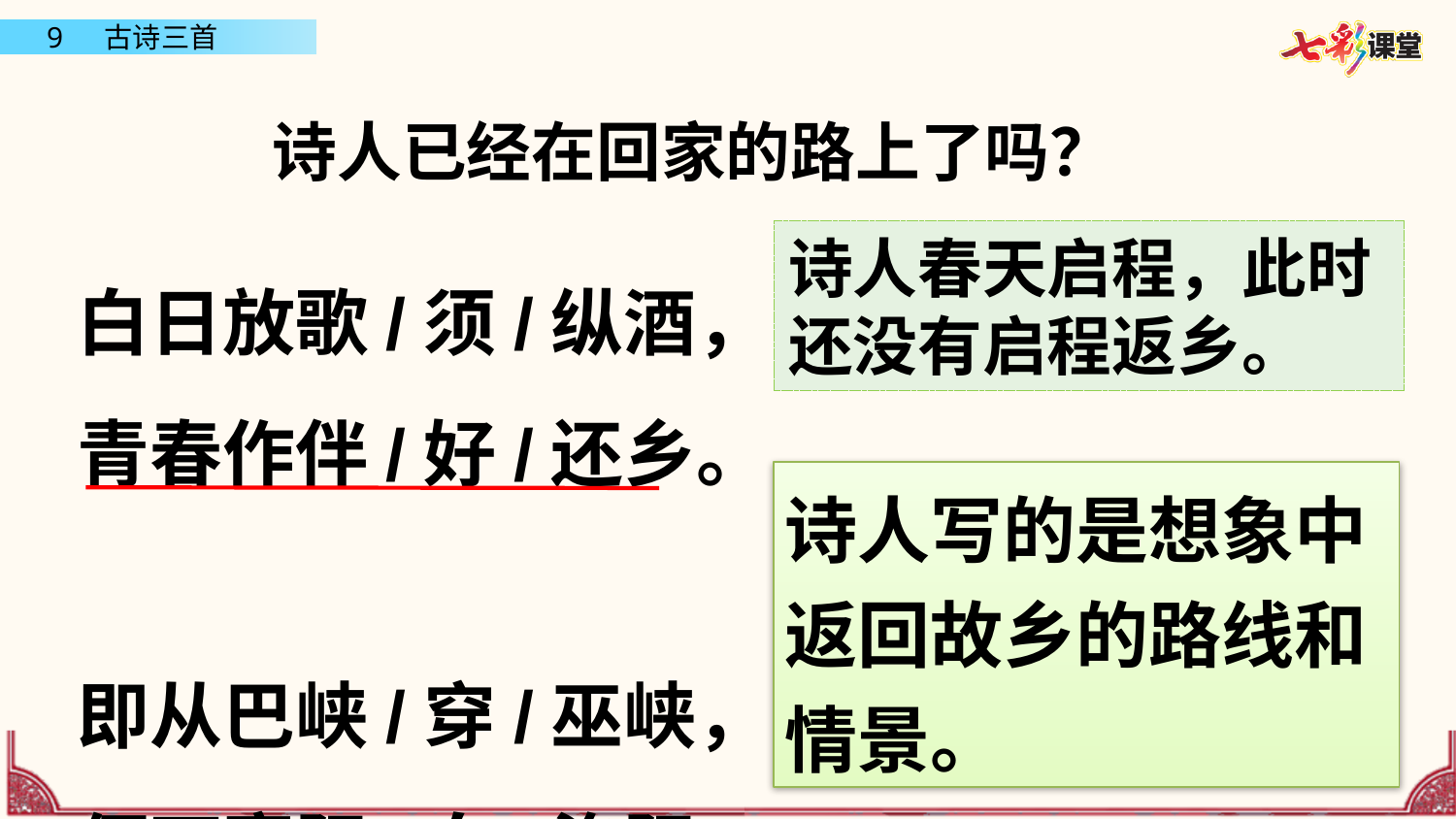

诗人已经在回家的路上了吗？
诗人春天启程，此时还没有启程返乡。
白日放歌/须/纵酒，青春作伴/好/还乡。
即从巴峡/穿/巫峡，便下襄阳/向/洛阳。
诗人写的是想象中返回故乡的路线和情景。